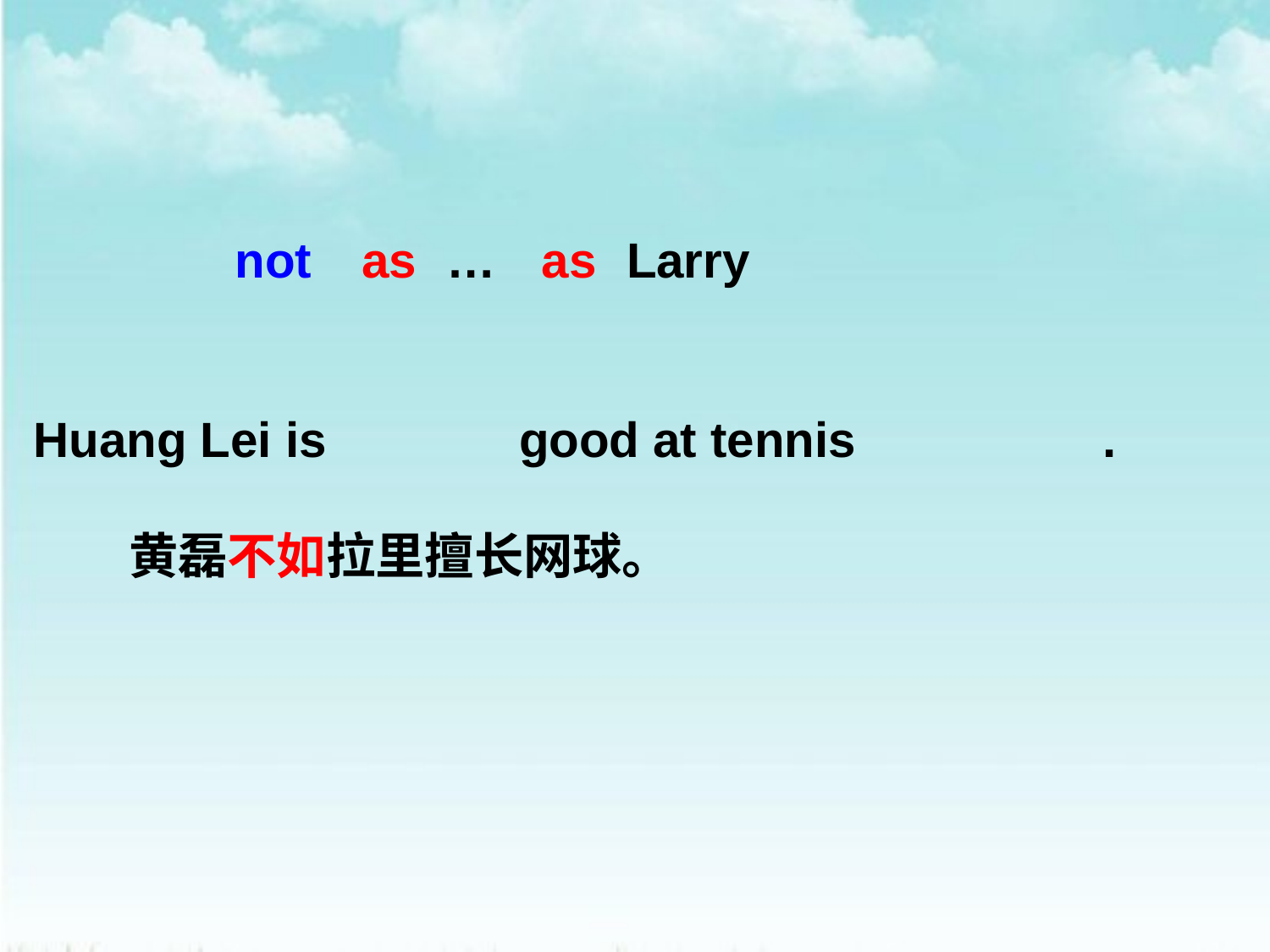

not
as
…
as
Larry
Huang Lei is              good at tennis                  .
黄磊不如拉里擅长网球。